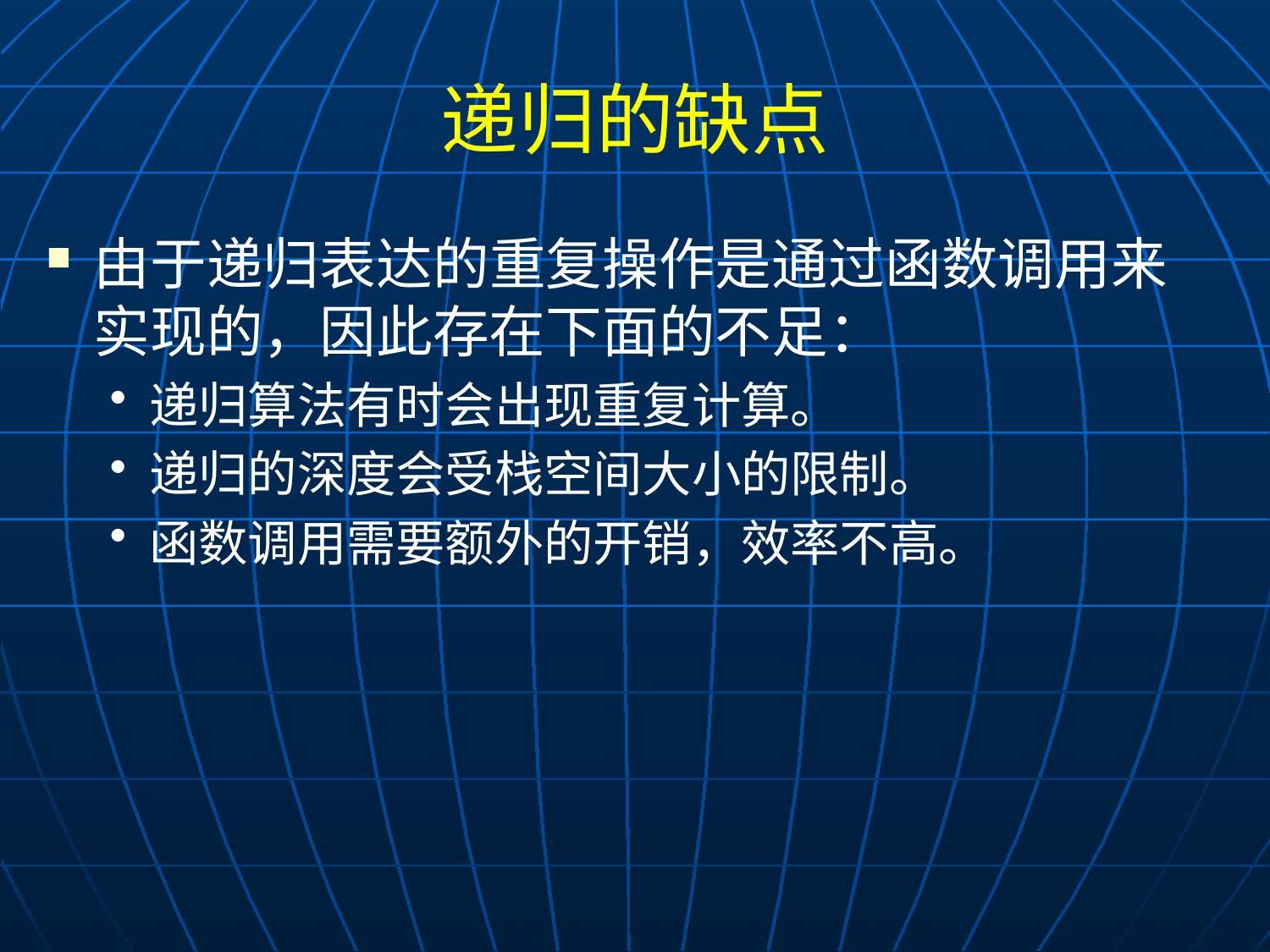

# 递归的缺点
由于递归表达的重复操作是通过函数调用来实现的，因此存在下面的不足：
递归算法有时会出现重复计算。
递归的深度会受栈空间大小的限制。
函数调用需要额外的开销，效率不高。